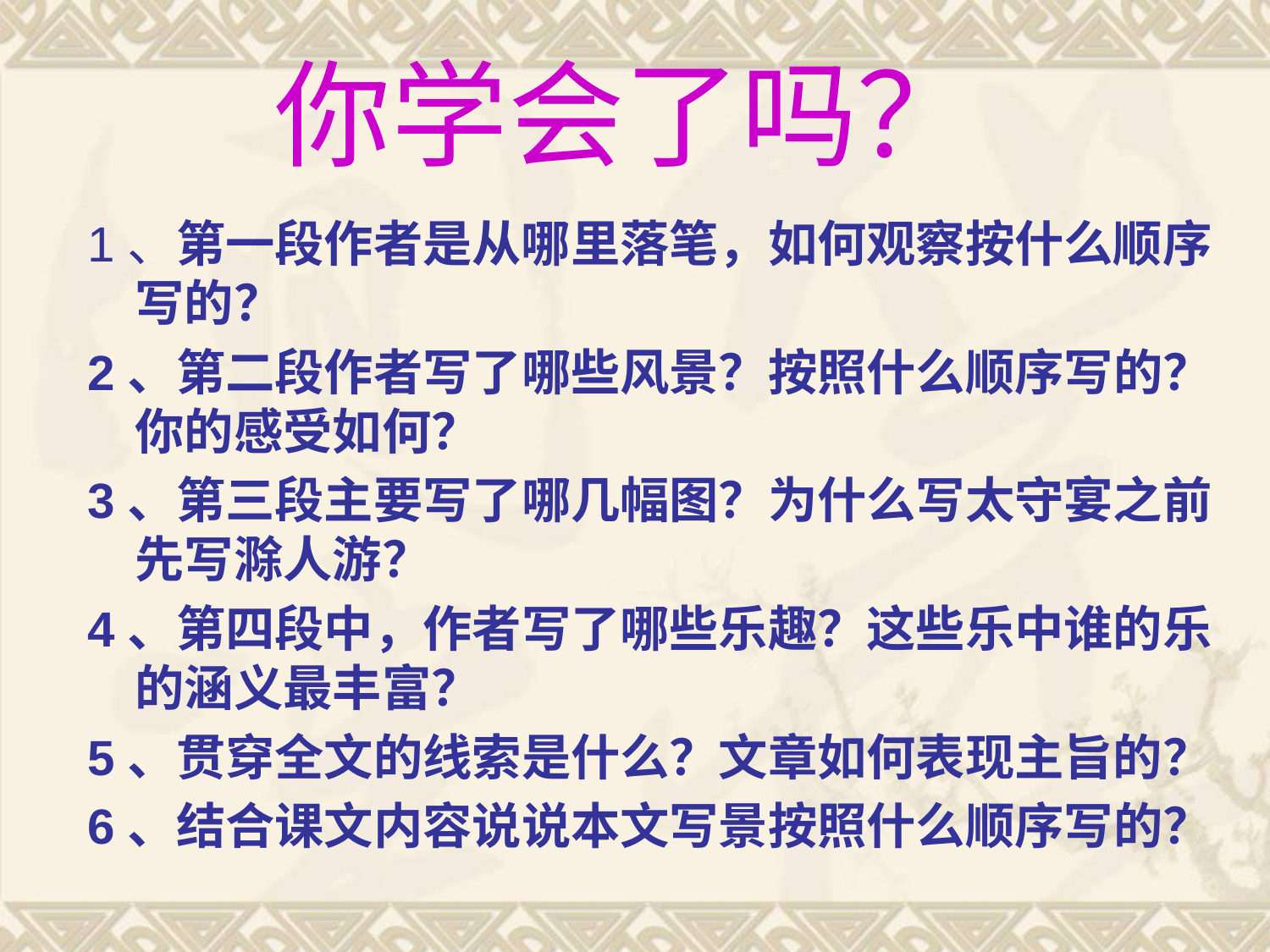

# 你学会了吗？
1、第一段作者是从哪里落笔，如何观察按什么顺序写的？
2、第二段作者写了哪些风景？按照什么顺序写的？你的感受如何？
3、第三段主要写了哪几幅图？为什么写太守宴之前先写滁人游？
4、第四段中，作者写了哪些乐趣？这些乐中谁的乐的涵义最丰富？
5、贯穿全文的线索是什么？文章如何表现主旨的？
6、结合课文内容说说本文写景按照什么顺序写的？